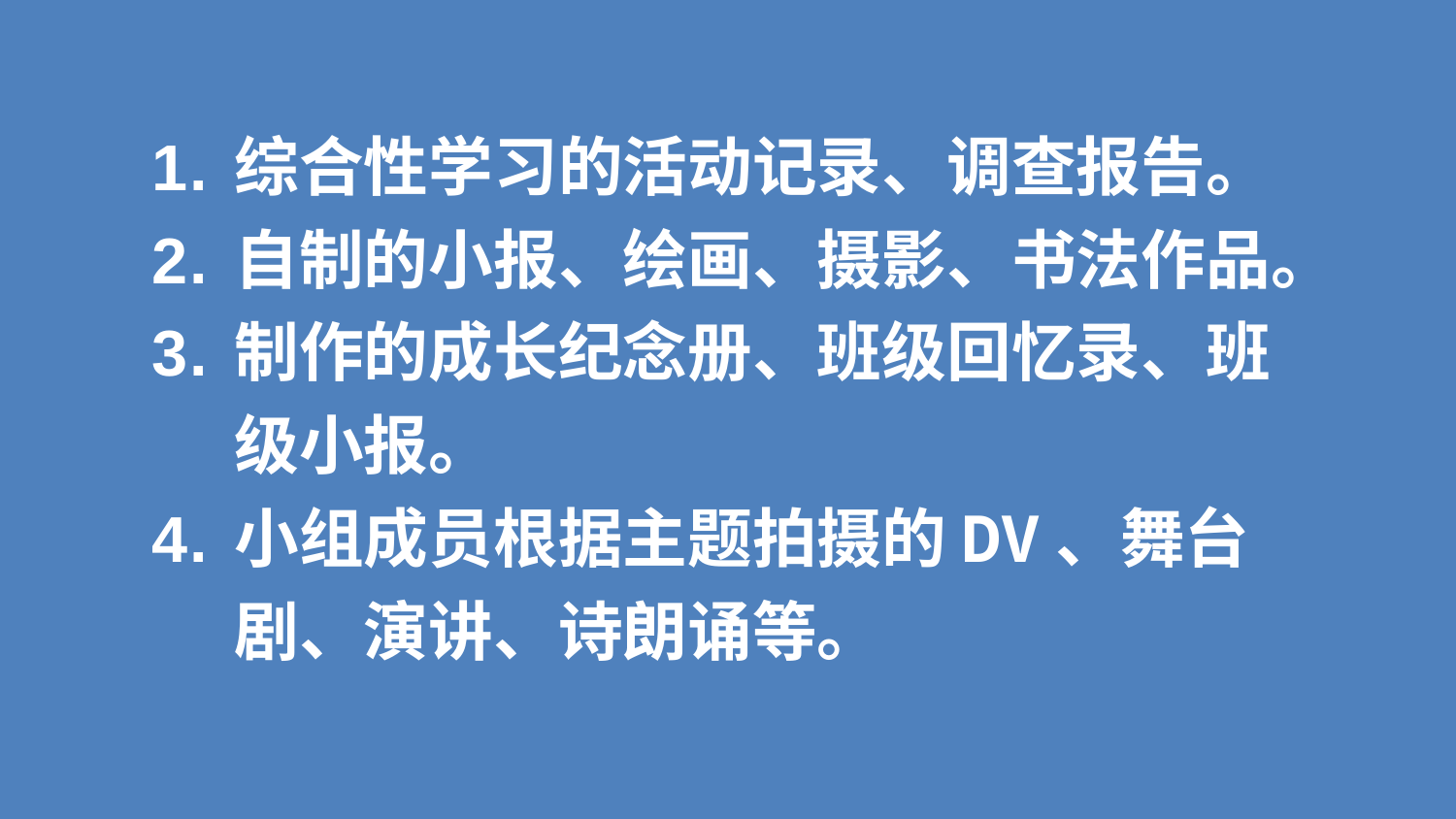

综合性学习的活动记录、调查报告。
自制的小报、绘画、摄影、书法作品。
制作的成长纪念册、班级回忆录、班级小报。
小组成员根据主题拍摄的DV、舞台剧、演讲、诗朗诵等。